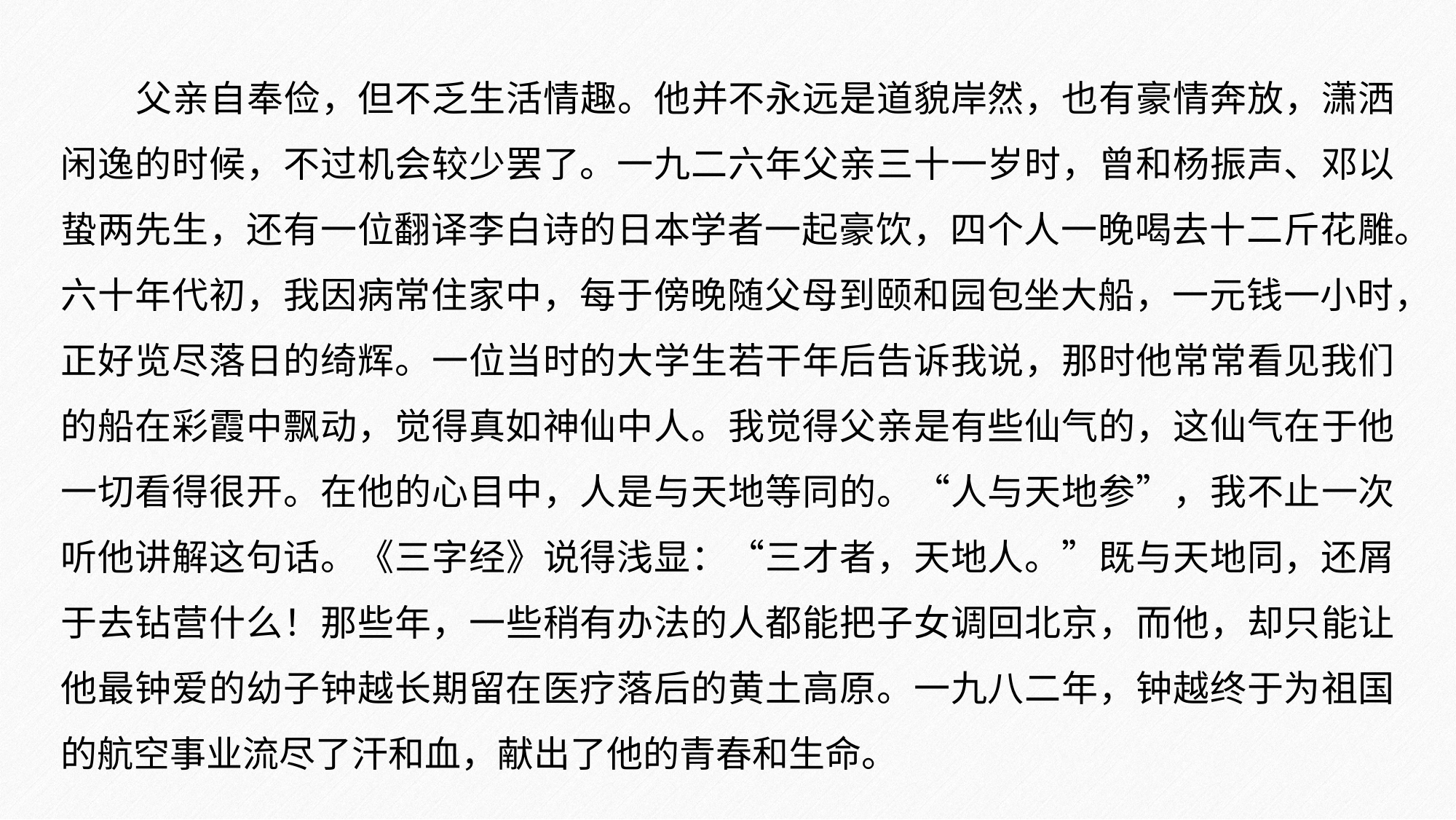

父亲自奉俭，但不乏生活情趣。他并不永远是道貌岸然，也有豪情奔放，潇洒闲逸的时候，不过机会较少罢了。一九二六年父亲三十一岁时，曾和杨振声、邓以蛰两先生，还有一位翻译李白诗的日本学者一起豪饮，四个人一晚喝去十二斤花雕。六十年代初，我因病常住家中，每于傍晚随父母到颐和园包坐大船，一元钱一小时，正好览尽落日的绮辉。一位当时的大学生若干年后告诉我说，那时他常常看见我们的船在彩霞中飘动，觉得真如神仙中人。我觉得父亲是有些仙气的，这仙气在于他一切看得很开。在他的心目中，人是与天地等同的。“人与天地参”，我不止一次听他讲解这句话。《三字经》说得浅显：“三才者，天地人。”既与天地同，还屑于去钻营什么！那些年，一些稍有办法的人都能把子女调回北京，而他，却只能让他最钟爱的幼子钟越长期留在医疗落后的黄土高原。一九八二年，钟越终于为祖国的航空事业流尽了汗和血，献出了他的青春和生命。